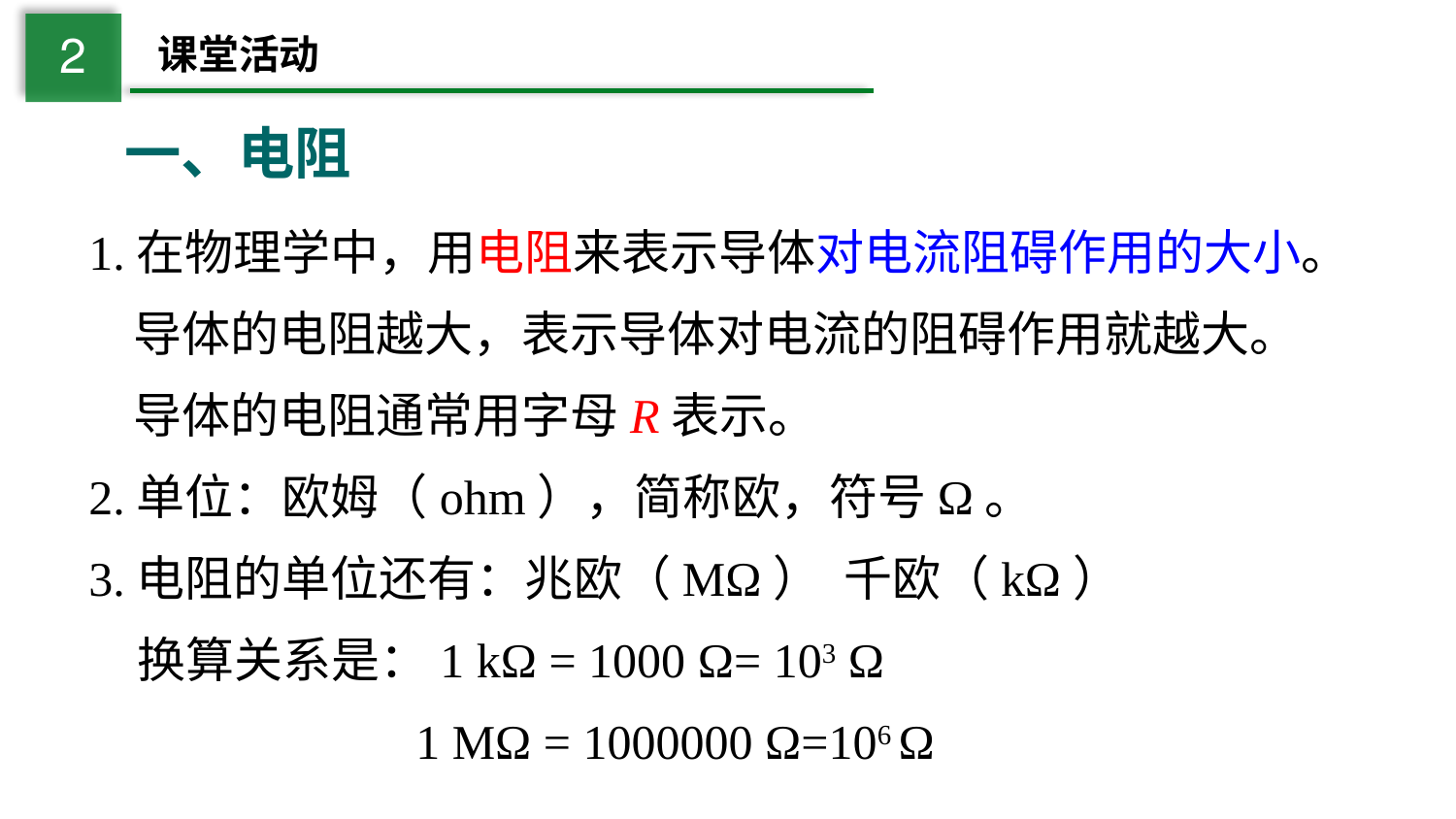

2
课堂活动
一、电阻
1.在物理学中，用电阻来表示导体对电流阻碍作用的大小。
   导体的电阻越大，表示导体对电流的阻碍作用就越大。
   导体的电阻通常用字母R表示。
2.单位：欧姆（ohm），简称欧，符号Ω。
3.电阻的单位还有：兆欧（MΩ）  千欧（kΩ）
　换算关系是：1 kΩ = 1000 Ω= 103 Ω
　　                    1 MΩ = 1000000 Ω=106 Ω